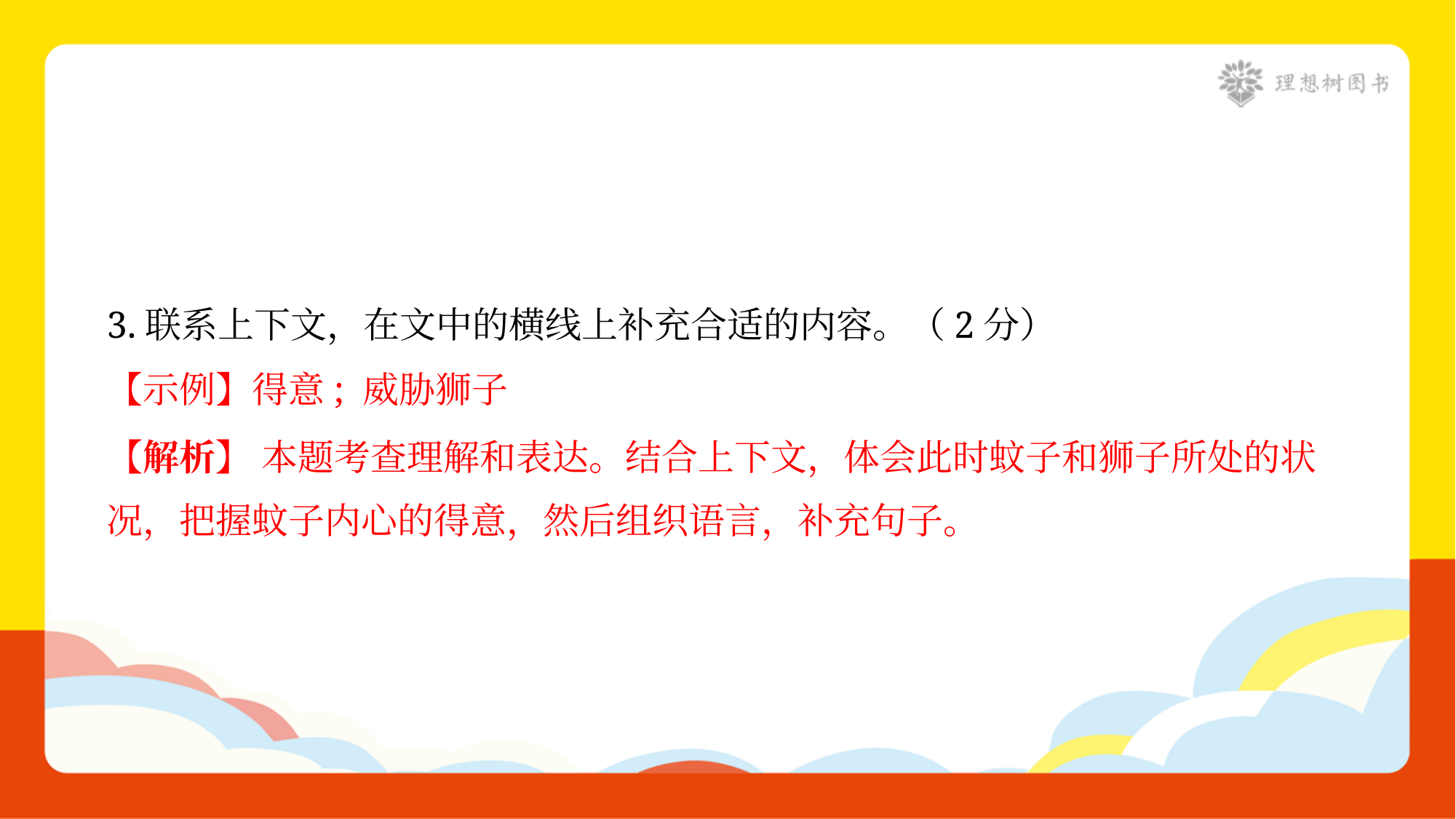

3.联系上下文，在文中的横线上补充合适的内容。（2分）
【示例】得意; 威胁狮子
【解析】 本题考查理解和表达。结合上下文，体会此时蚊子和狮子所处的状
况，把握蚊子内心的得意，然后组织语言，补充句子。